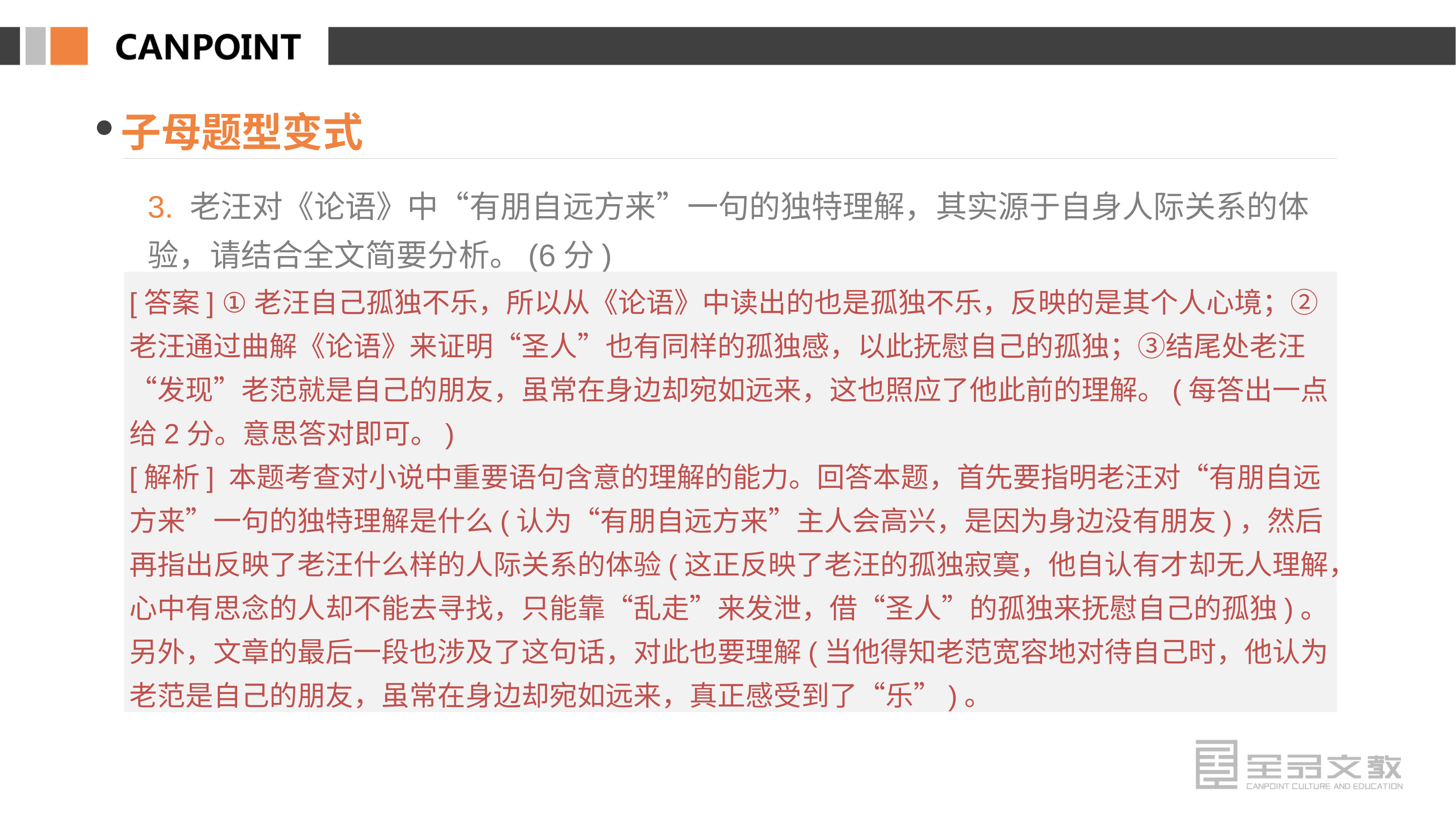

子母题型变式

3. 老汪对《论语》中“有朋自远方来”一句的独特理解，其实源于自身人际关系的体验，请结合全文简要分析。(6分)

[答案] ①老汪自己孤独不乐，所以从《论语》中读出的也是孤独不乐，反映的是其个人心境；②老汪通过曲解《论语》来证明“圣人”也有同样的孤独感，以此抚慰自己的孤独；③结尾处老汪“发现”老范就是自己的朋友，虽常在身边却宛如远来，这也照应了他此前的理解。(每答出一点给2分。意思答对即可。)
[解析] 本题考查对小说中重要语句含意的理解的能力。回答本题，首先要指明老汪对“有朋自远方来”一句的独特理解是什么(认为“有朋自远方来”主人会高兴，是因为身边没有朋友)，然后再指出反映了老汪什么样的人际关系的体验(这正反映了老汪的孤独寂寞，他自认有才却无人理解，心中有思念的人却不能去寻找，只能靠“乱走”来发泄，借“圣人”的孤独来抚慰自己的孤独)。另外，文章的最后一段也涉及了这句话，对此也要理解(当他得知老范宽容地对待自己时，他认为老范是自己的朋友，虽常在身边却宛如远来，真正感受到了“乐”)。